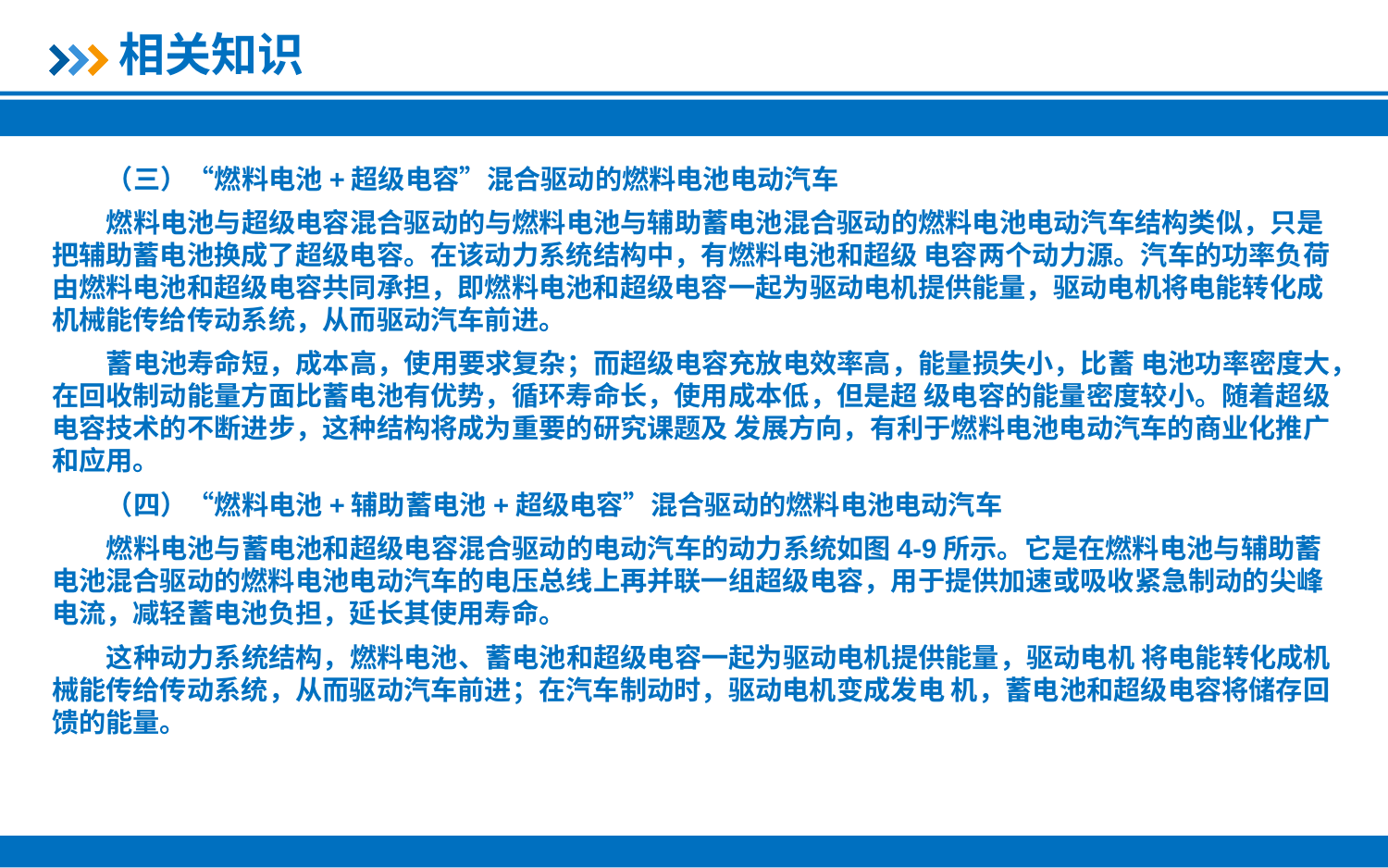

相关知识
（三）“燃料电池+超级电容”混合驱动的燃料电池电动汽车
燃料电池与超级电容混合驱动的与燃料电池与辅助蓄电池混合驱动的燃料电池电动汽车结构类似，只是把辅助蓄电池换成了超级电容。在该动力系统结构中，有燃料电池和超级 电容两个动力源。汽车的功率负荷由燃料电池和超级电容共同承担，即燃料电池和超级电容一起为驱动电机提供能量，驱动电机将电能转化成机械能传给传动系统，从而驱动汽车前进。
蓄电池寿命短，成本高，使用要求复杂；而超级电容充放电效率高，能量损失小，比蓄 电池功率密度大，在回收制动能量方面比蓄电池有优势，循环寿命长，使用成本低，但是超 级电容的能量密度较小。随着超级电容技术的不断进步，这种结构将成为重要的研究课题及 发展方向，有利于燃料电池电动汽车的商业化推广和应用。
（四）“燃料电池+辅助蓄电池+超级电容”混合驱动的燃料电池电动汽车
燃料电池与蓄电池和超级电容混合驱动的电动汽车的动力系统如图4-9所示。它是在燃料电池与辅助蓄电池混合驱动的燃料电池电动汽车的电压总线上再并联一组超级电容，用于提供加速或吸收紧急制动的尖峰电流，减轻蓄电池负担，延长其使用寿命。
这种动力系统结构，燃料电池、蓄电池和超级电容一起为驱动电机提供能量，驱动电机 将电能转化成机械能传给传动系统，从而驱动汽车前进；在汽车制动时，驱动电机变成发电 机，蓄电池和超级电容将储存回馈的能量。